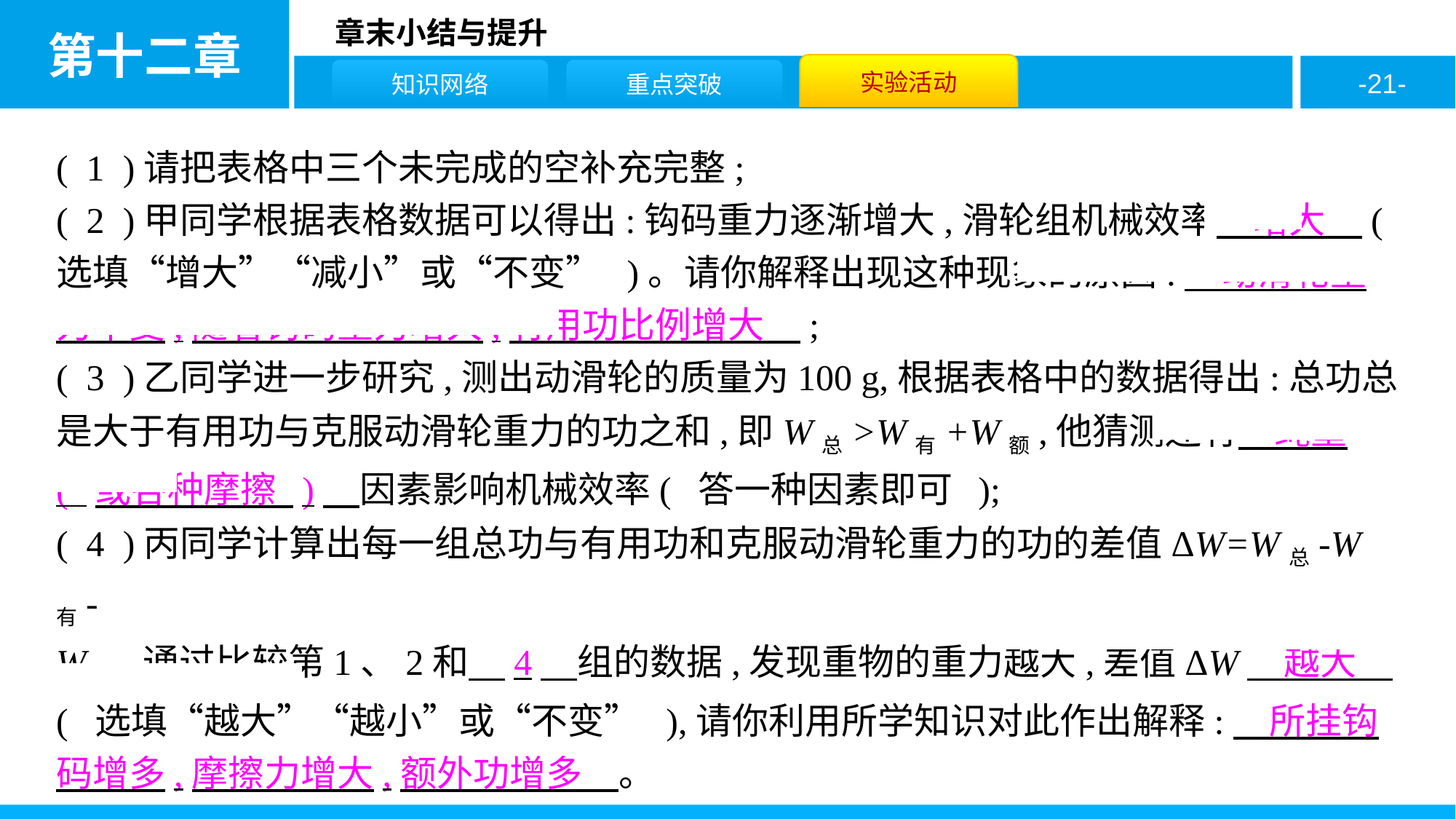

(  1  )请把表格中三个未完成的空补充完整;
(  2  )甲同学根据表格数据可以得出:钩码重力逐渐增大,滑轮组机械效率　增大　(  选填“增大”“减小”或“不变”  )。请你解释出现这种现象的原因:　动滑轮重力不变,随着钩码重力增大,有用功比例增大　;
(  3  )乙同学进一步研究,测出动滑轮的质量为100 g,根据表格中的数据得出:总功总是大于有用功与克服动滑轮重力的功之和,即W总>W有+W额,他猜测还有　绳重(  或各种摩擦  )　因素影响机械效率(  答一种因素即可  );
(  4  )丙同学计算出每一组总功与有用功和克服动滑轮重力的功的差值ΔW=W总-W有-
W轮,通过比较第1、2和　4　组的数据,发现重物的重力越大,差值ΔW　越大　(  选填“越大”“越小”或“不变”  ),请你利用所学知识对此作出解释:　所挂钩码增多,摩擦力增大,额外功增多　。